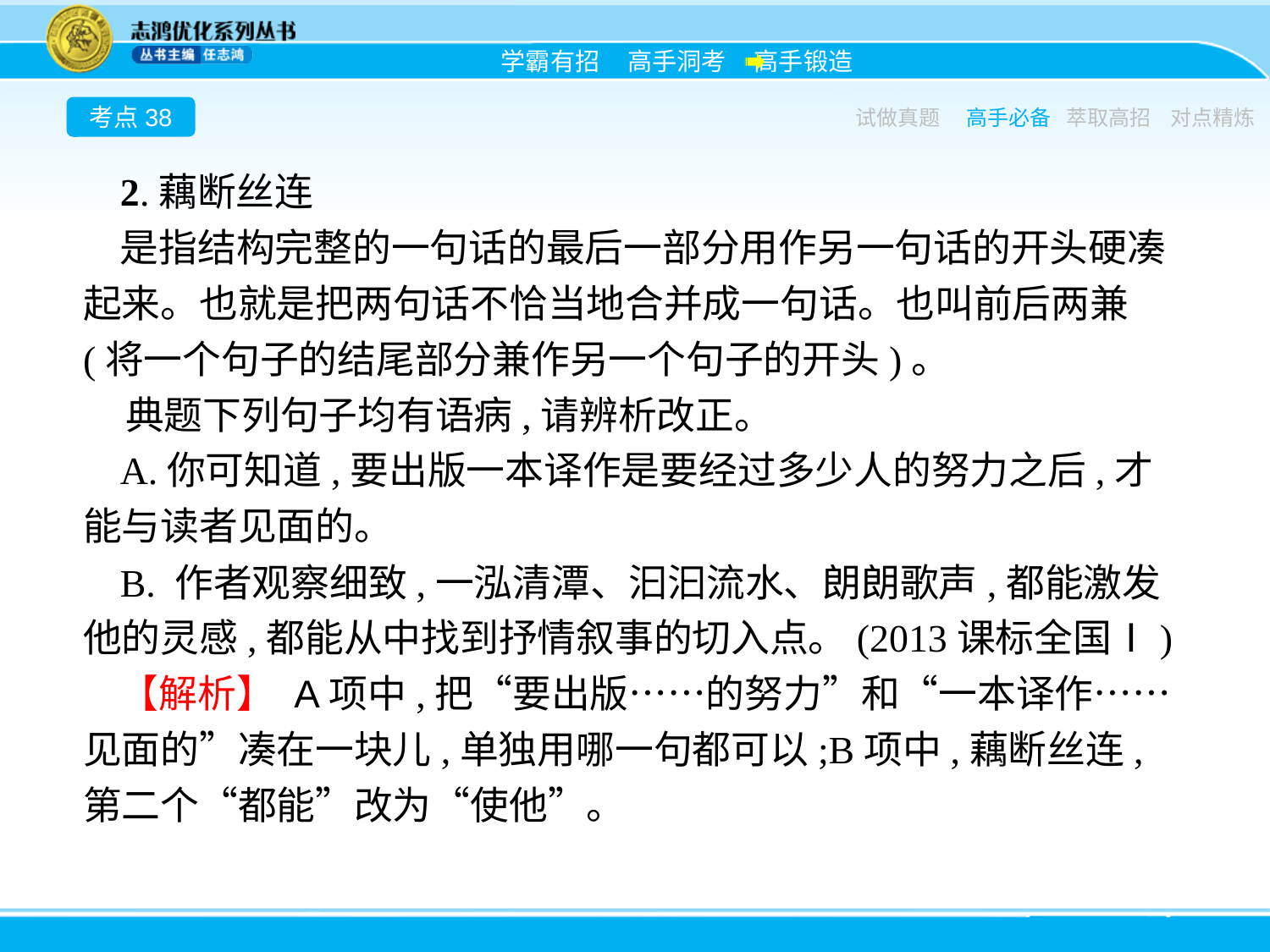

考点38
试做真题
高手必备
萃取高招
对点精炼
2.藕断丝连
是指结构完整的一句话的最后一部分用作另一句话的开头硬凑起来。也就是把两句话不恰当地合并成一句话。也叫前后两兼(将一个句子的结尾部分兼作另一个句子的开头)。
典题下列句子均有语病,请辨析改正。
A.你可知道,要出版一本译作是要经过多少人的努力之后,才能与读者见面的。
B. 作者观察细致,一泓清潭、汩汩流水、朗朗歌声,都能激发他的灵感,都能从中找到抒情叙事的切入点。(2013课标全国Ⅰ)
【解析】 A项中,把“要出版……的努力”和“一本译作……见面的”凑在一块儿,单独用哪一句都可以;B项中,藕断丝连,第二个“都能”改为“使他”。